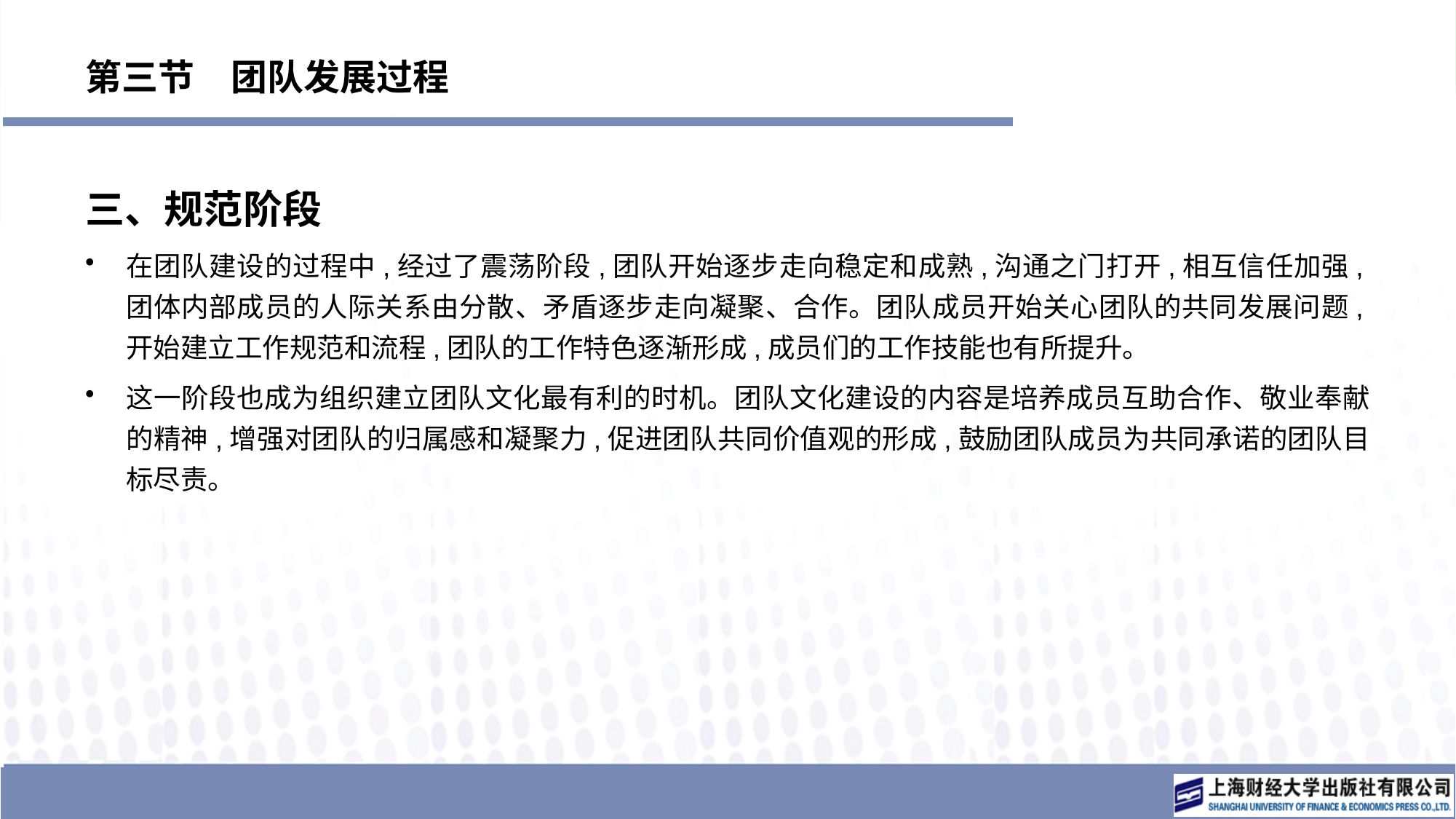

# 第三节　团队发展过程
三、规范阶段
在团队建设的过程中,经过了震荡阶段,团队开始逐步走向稳定和成熟,沟通之门打开,相互信任加强,团体内部成员的人际关系由分散、矛盾逐步走向凝聚、合作。团队成员开始关心团队的共同发展问题,开始建立工作规范和流程,团队的工作特色逐渐形成,成员们的工作技能也有所提升。
这一阶段也成为组织建立团队文化最有利的时机。团队文化建设的内容是培养成员互助合作、敬业奉献的精神,增强对团队的归属感和凝聚力,促进团队共同价值观的形成,鼓励团队成员为共同承诺的团队目标尽责。